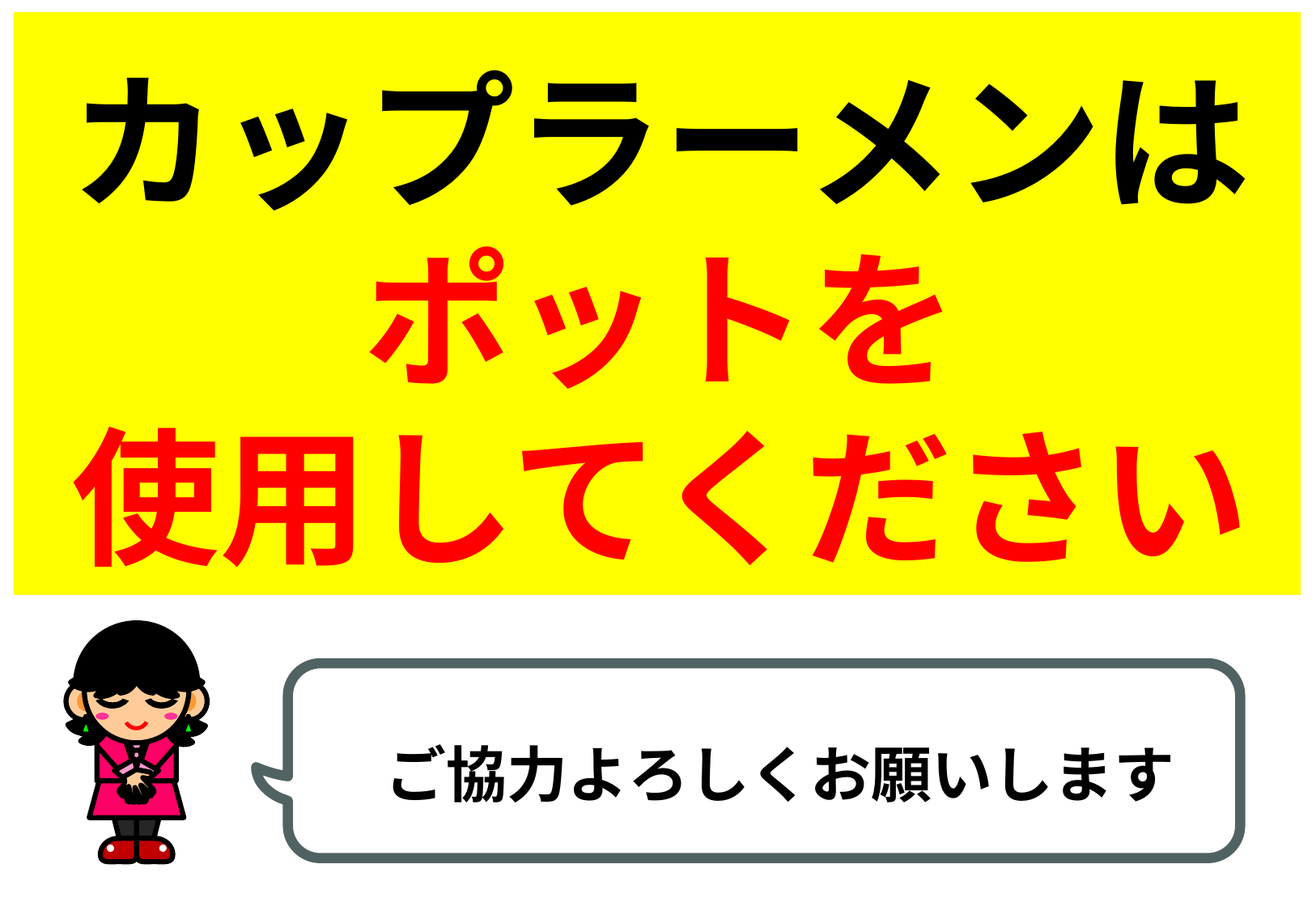

カップラーメンは
ポットを
使用してください

ご協力よろしくお願いします